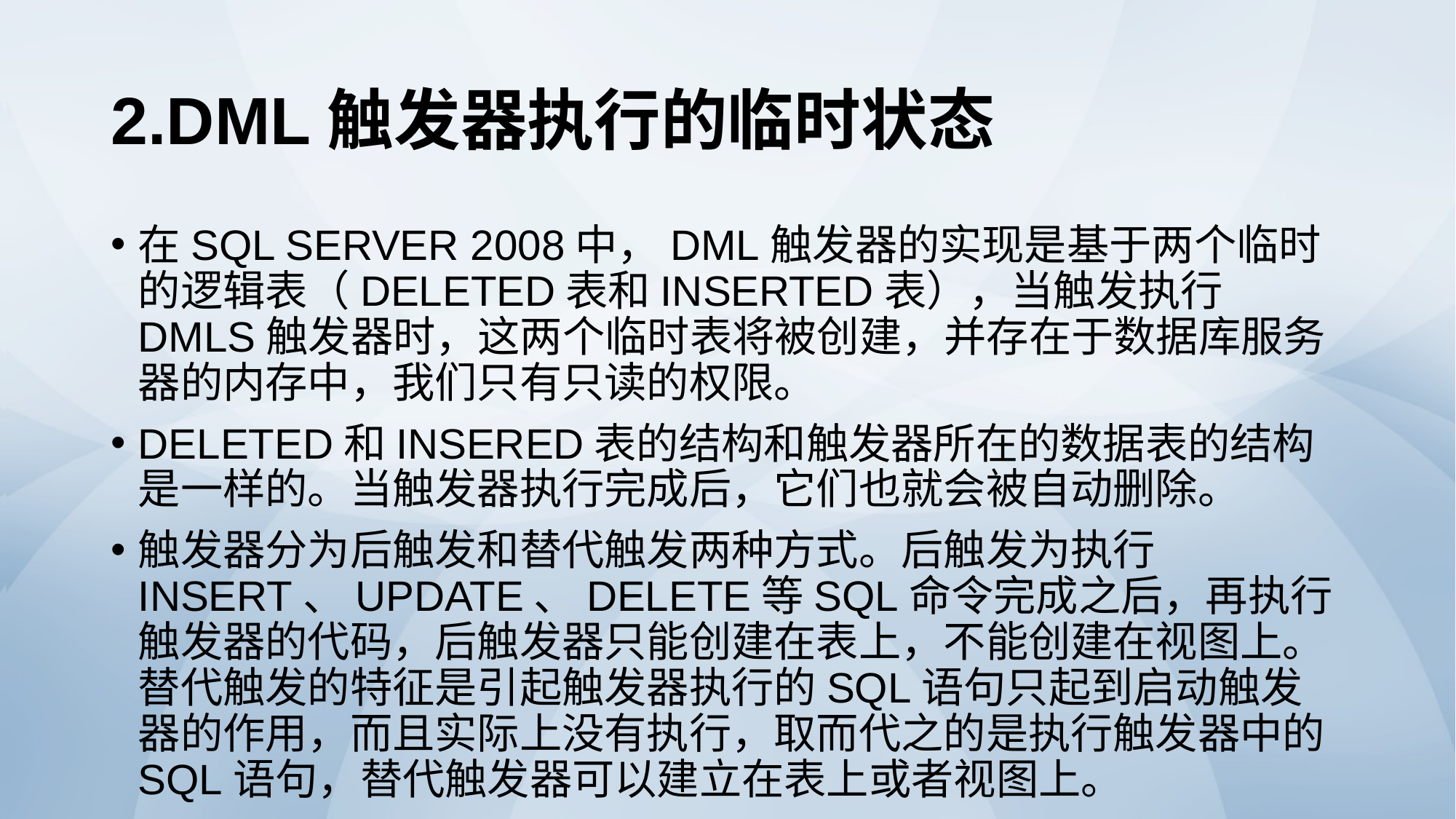

# 2.DML触发器执行的临时状态
在SQL SERVER 2008中，DML触发器的实现是基于两个临时的逻辑表（DELETED表和INSERTED表），当触发执行DMLS触发器时，这两个临时表将被创建，并存在于数据库服务器的内存中，我们只有只读的权限。
DELETED和INSERED表的结构和触发器所在的数据表的结构是一样的。当触发器执行完成后，它们也就会被自动删除。
触发器分为后触发和替代触发两种方式。后触发为执行INSERT、UPDATE、DELETE等SQL命令完成之后，再执行触发器的代码，后触发器只能创建在表上，不能创建在视图上。替代触发的特征是引起触发器执行的SQL语句只起到启动触发器的作用，而且实际上没有执行，取而代之的是执行触发器中的SQL语句，替代触发器可以建立在表上或者视图上。